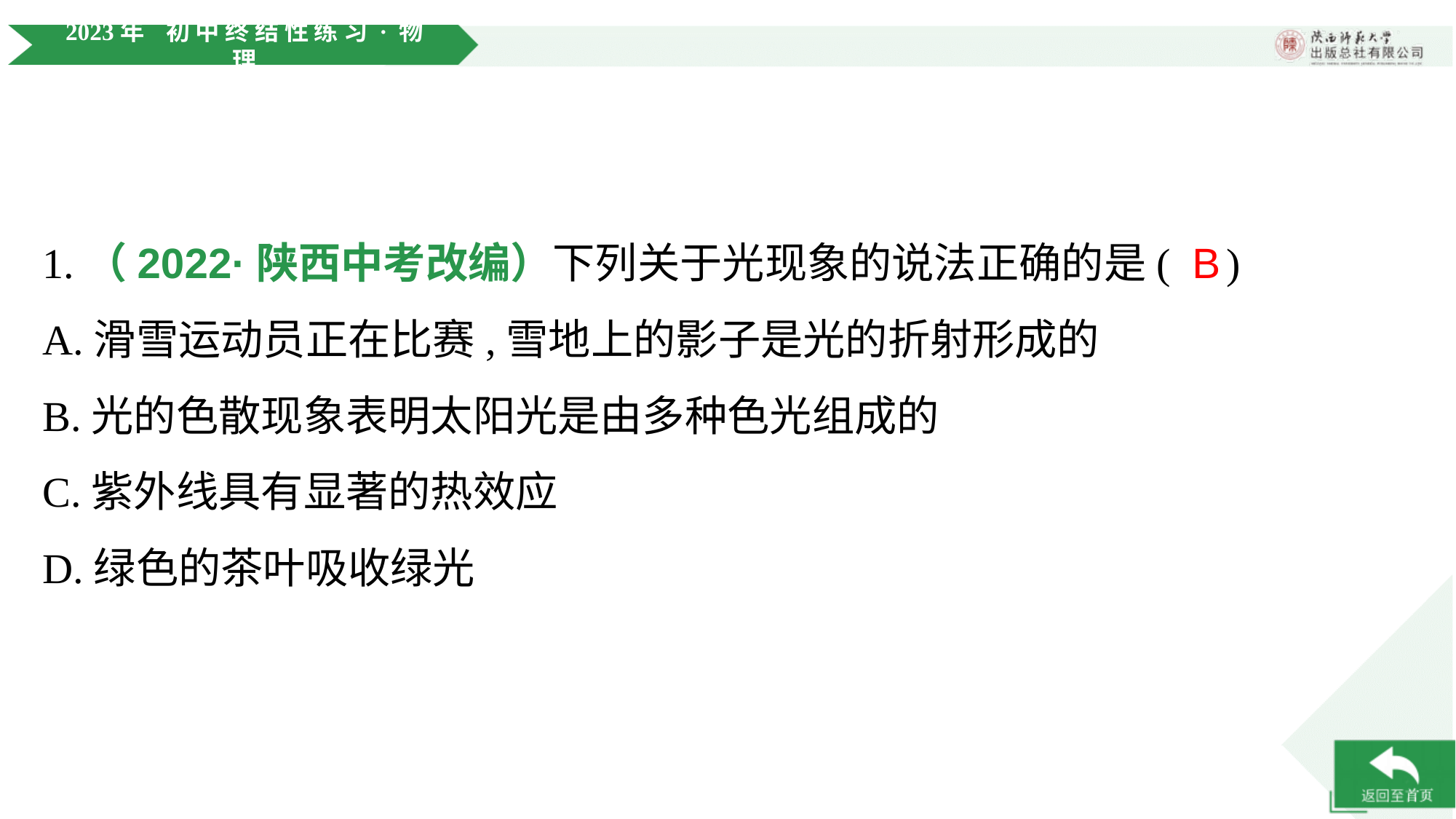

1.（2022·陕西中考改编）下列关于光现象的说法正确的是(     )
B
A.滑雪运动员正在比赛,雪地上的影子是光的折射形成的
B.光的色散现象表明太阳光是由多种色光组成的
C.紫外线具有显著的热效应
D.绿色的茶叶吸收绿光